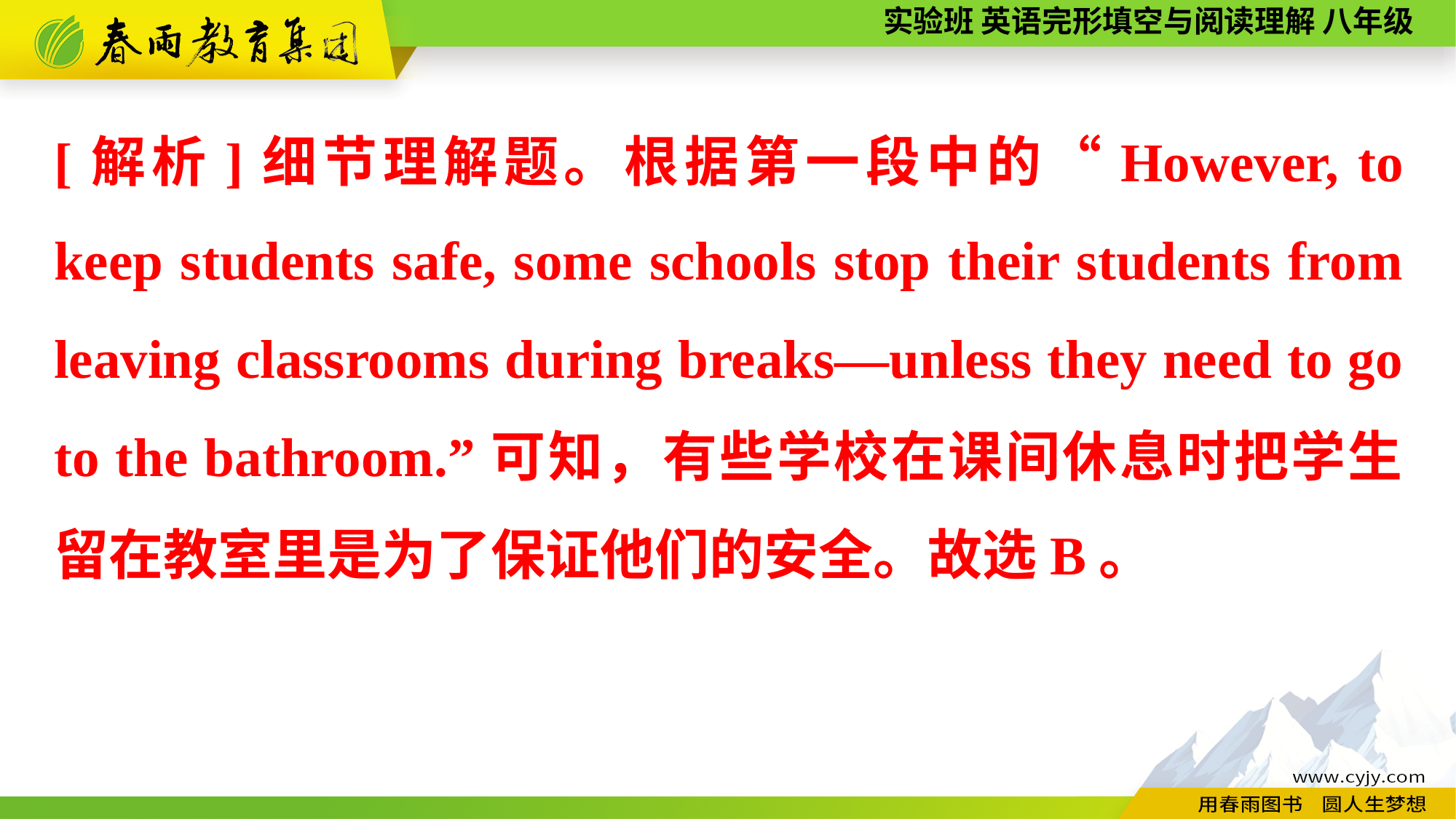

[解析]细节理解题。根据第一段中的“However, to keep students safe, some schools stop their students from leaving classrooms during breaks—unless they need to go to the bathroom.”可知，有些学校在课间休息时把学生留在教室里是为了保证他们的安全。故选B。